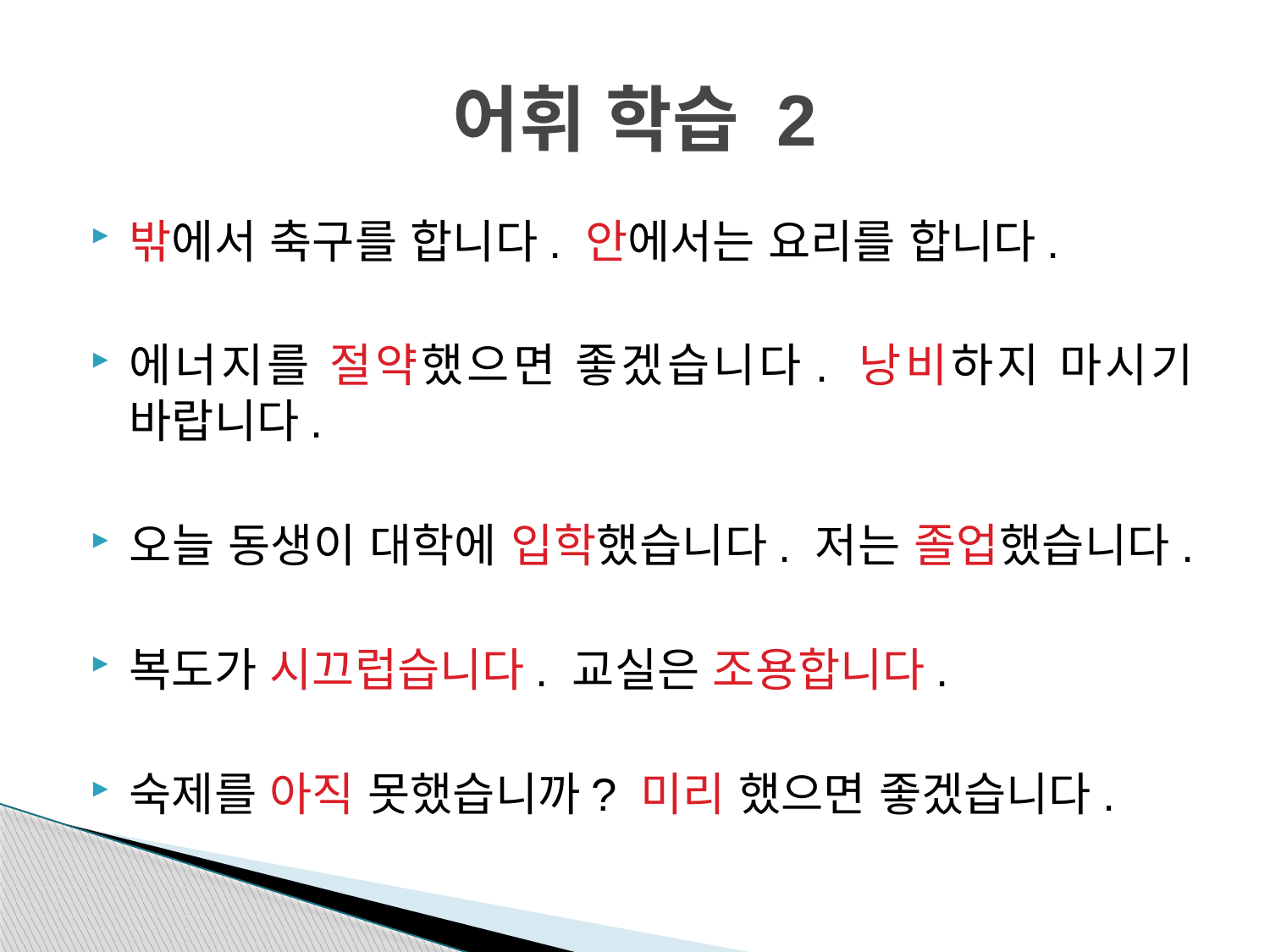

# 어휘 학습 2
밖에서 축구를 합니다. 안에서는 요리를 합니다.

에너지를 절약했으면 좋겠습니다. 낭비하지 마시기 바랍니다.

오늘 동생이 대학에 입학했습니다. 저는 졸업했습니다.

복도가 시끄럽습니다. 교실은 조용합니다.

숙제를 아직 못했습니까? 미리 했으면 좋겠습니다.